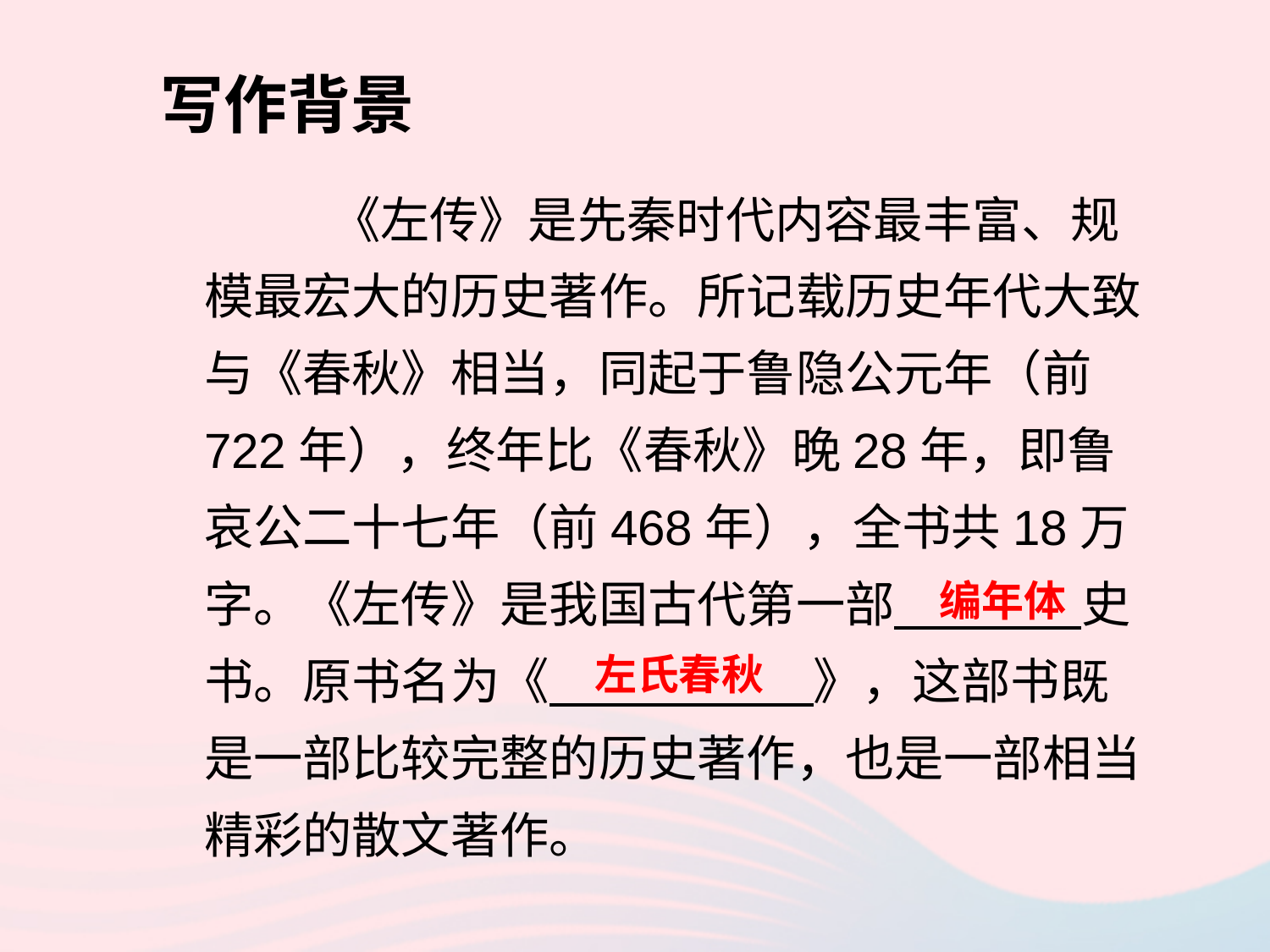

写作背景
	《左传》是先秦时代内容最丰富、规模最宏大的历史著作。所记载历史年代大致与《春秋》相当，同起于鲁隐公元年（前722年），终年比《春秋》晚28年，即鲁哀公二十七年（前468年），全书共18万字。《左传》是我国古代第一部                 史书。原书名为《                        》，这部书既是一部比较完整的历史著作，也是一部相当精彩的散文著作。
编年体
左氏春秋